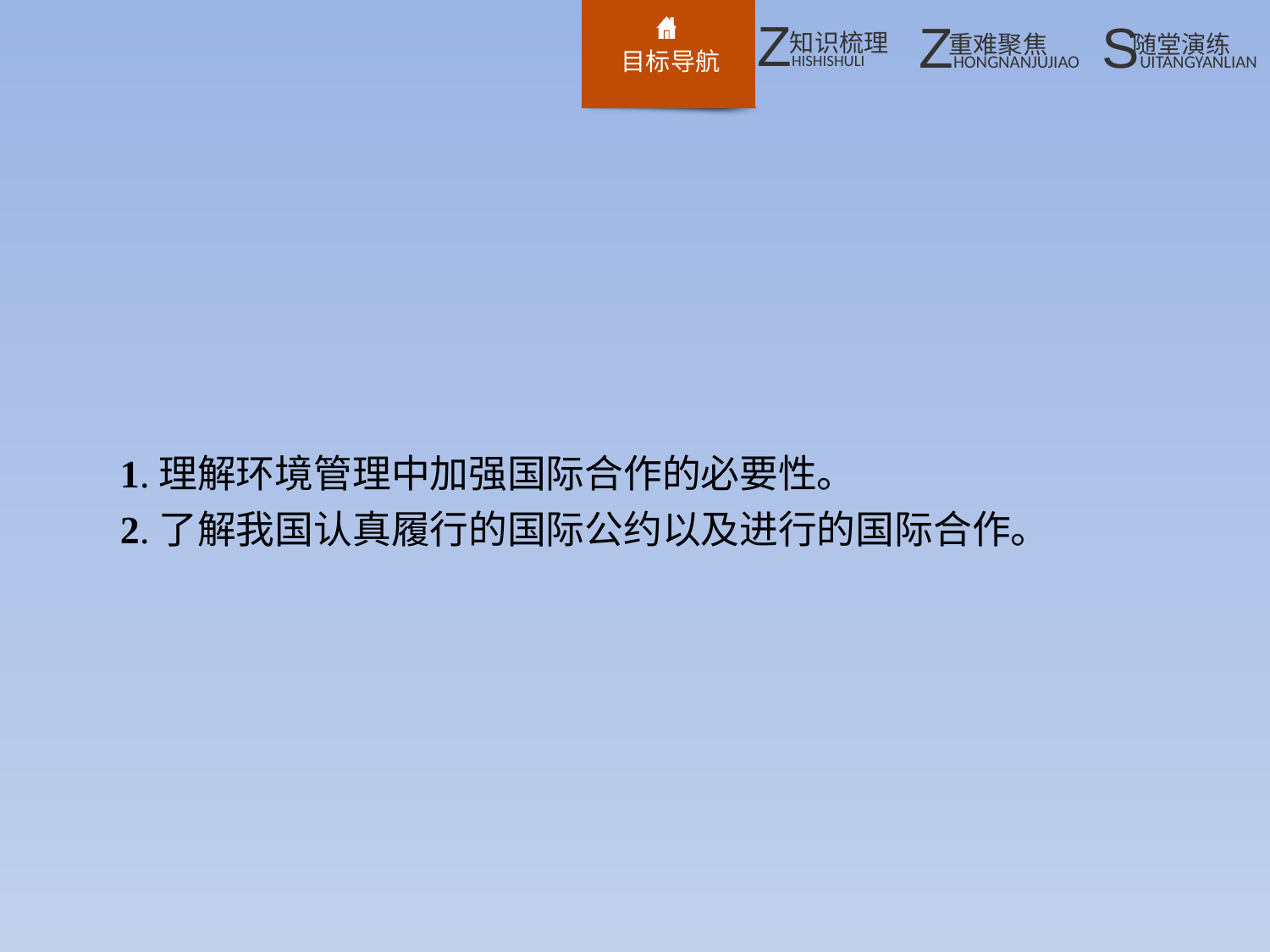

1.理解环境管理中加强国际合作的必要性。
2.了解我国认真履行的国际公约以及进行的国际合作。